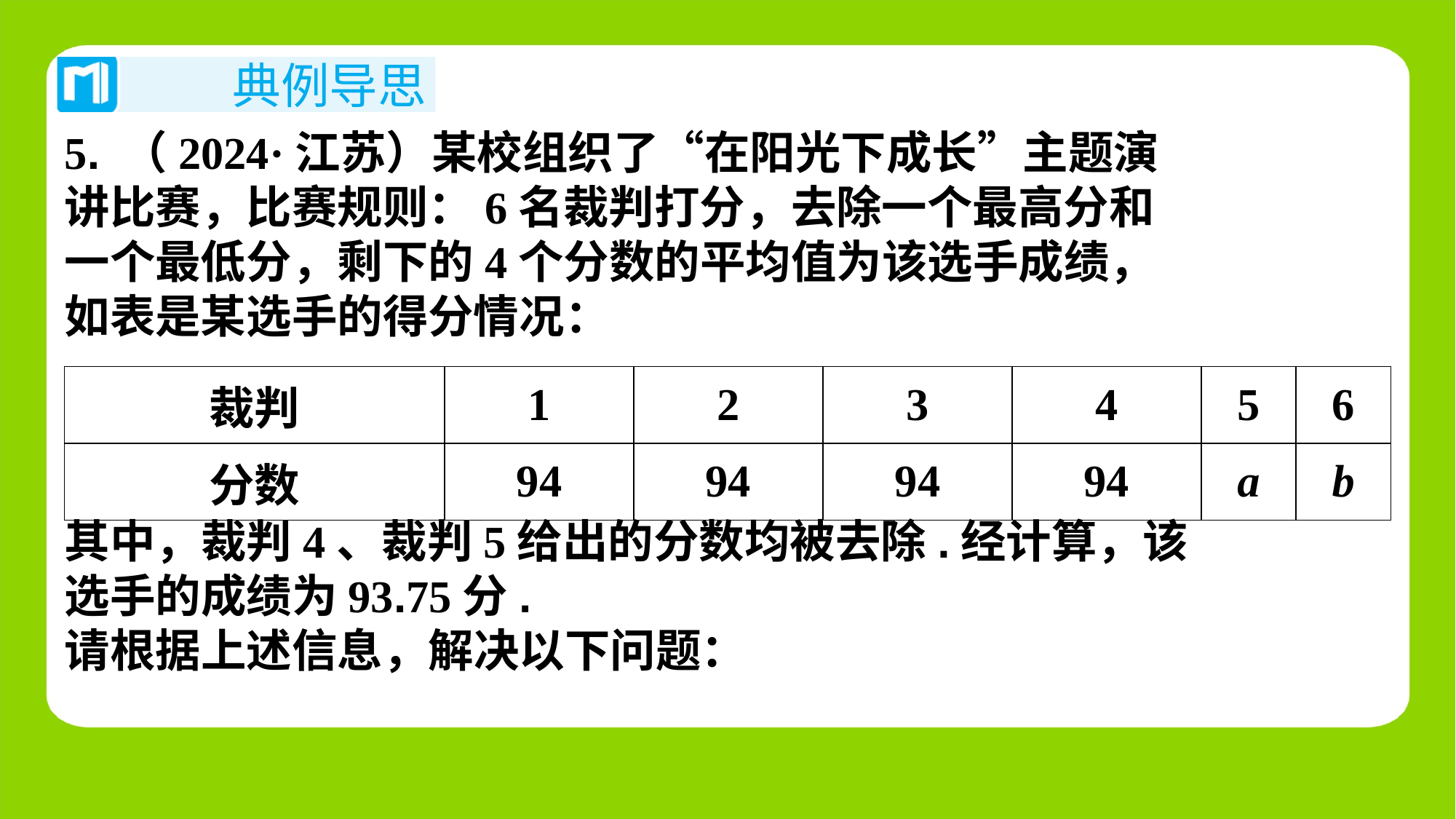

5. （2024·江苏）某校组织了“在阳光下成长”主题演
讲比赛，比赛规则：6名裁判打分，去除一个最高分和
一个最低分，剩下的4个分数的平均值为该选手成绩，
如表是某选手的得分情况：
| 裁判 | 1 | 2 | 3 | 4 | 5 | 6 |
| --- | --- | --- | --- | --- | --- | --- |
| 分数 | 94 | 94 | 94 | 94 | a | b |
其中，裁判4、裁判5给出的分数均被去除.经计算，该
选手的成绩为93.75分.
请根据上述信息，解决以下问题：